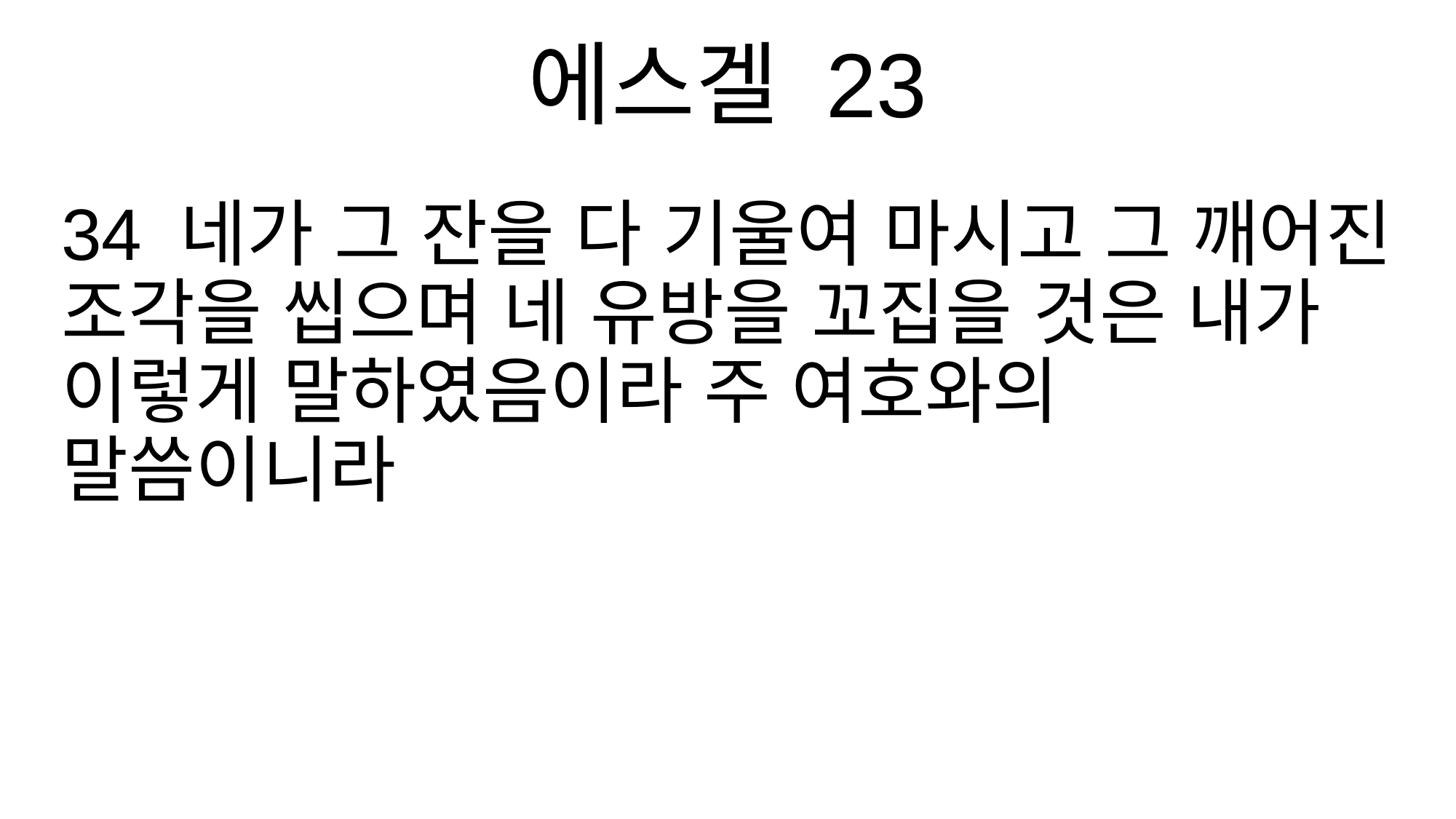

에스겔 23
34 네가 그 잔을 다 기울여 마시고 그 깨어진 조각을 씹으며 네 유방을 꼬집을 것은 내가 이렇게 말하였음이라 주 여호와의 말씀이니라